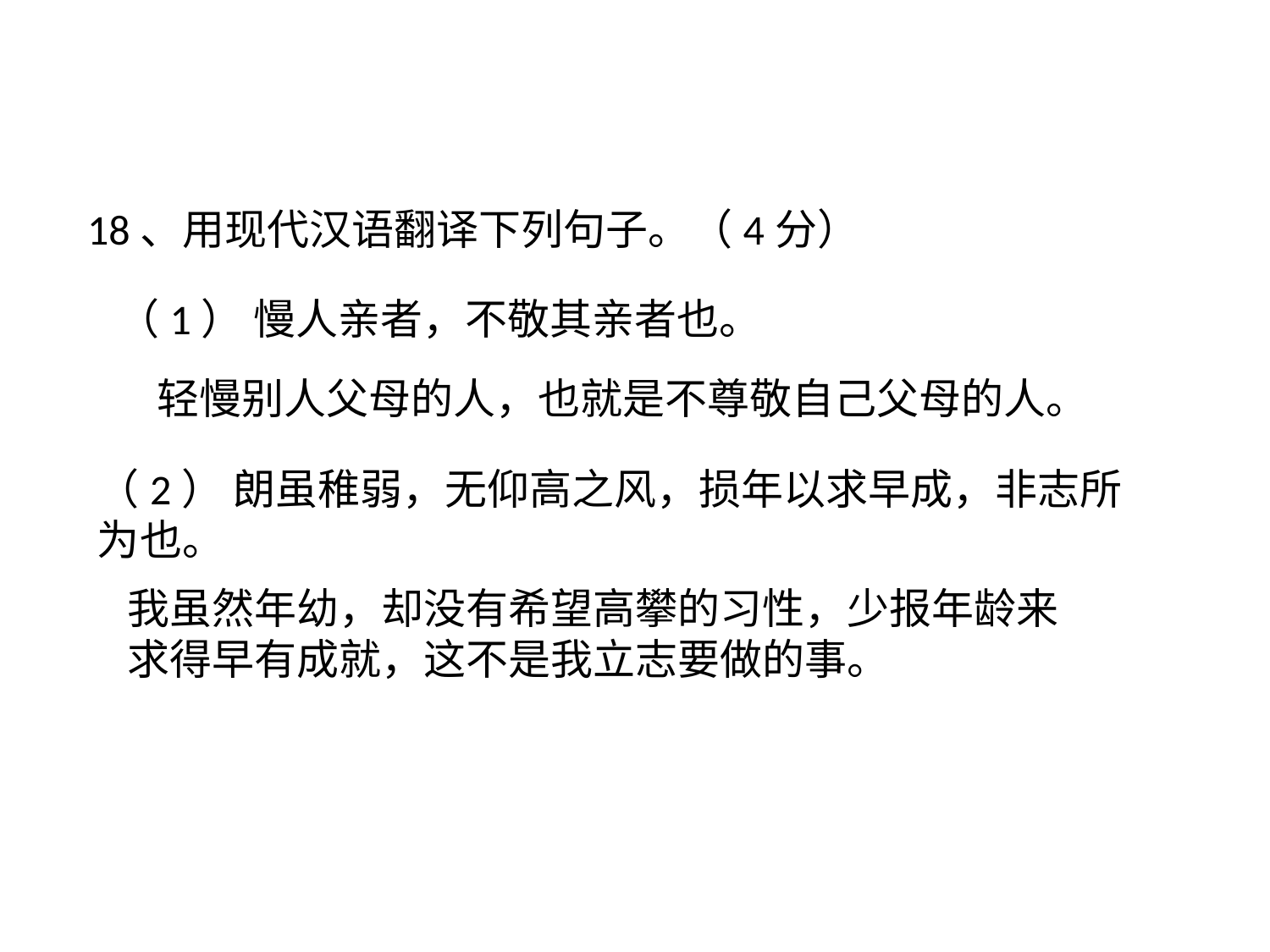

18、用现代汉语翻译下列句子。（4分）
（1） 慢人亲者，不敬其亲者也。
轻慢别人父母的人，也就是不尊敬自己父母的人。
（2） 朗虽稚弱，无仰高之风，损年以求早成，非志所为也。
我虽然年幼，却没有希望高攀的习性，少报年龄来求得早有成就，这不是我立志要做的事。